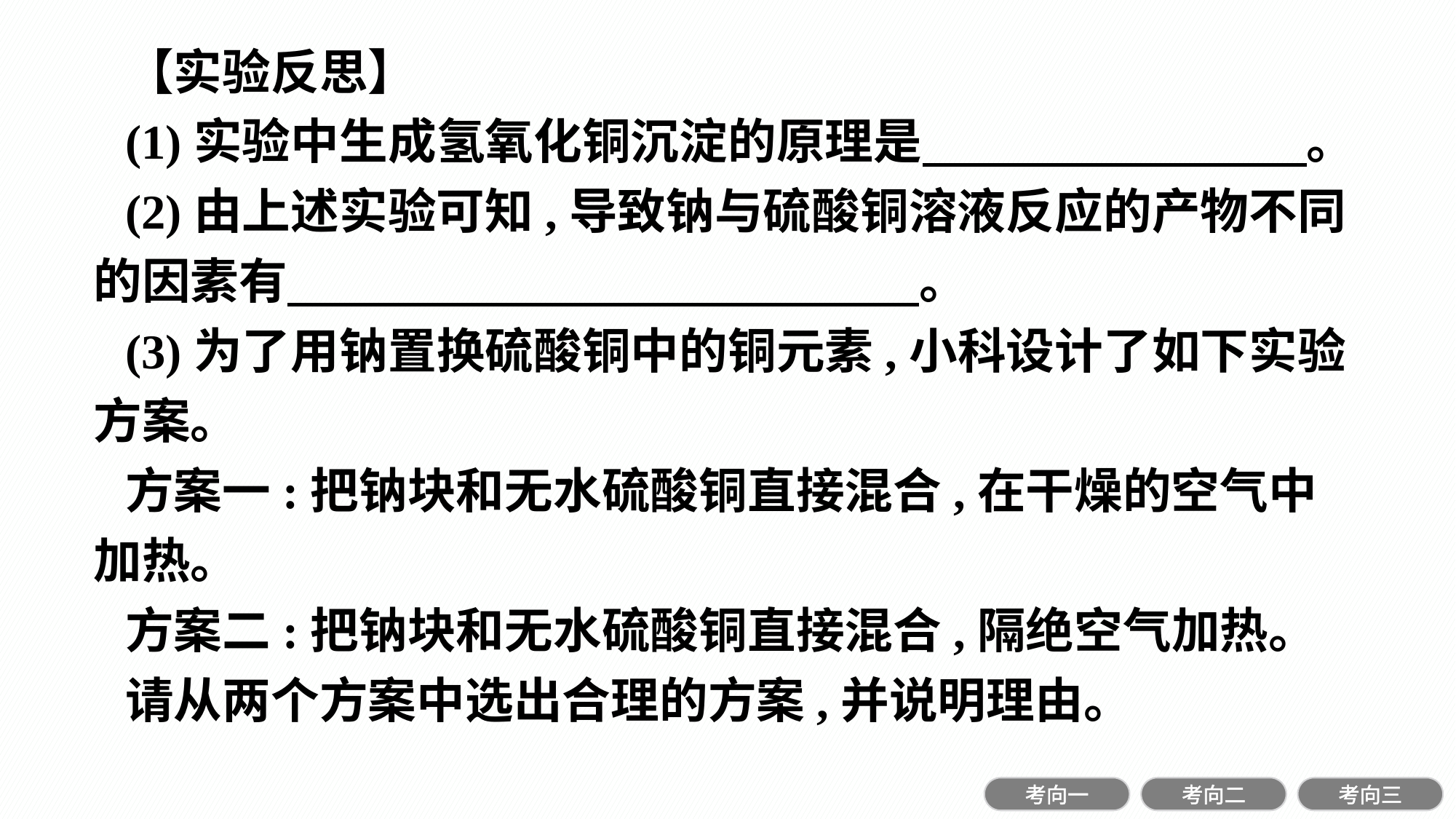

【实验反思】
(1)实验中生成氢氧化铜沉淀的原理是　　　　　　　    。
(2)由上述实验可知,导致钠与硫酸铜溶液反应的产物不同的因素有　　　　　　　　　　　　　。
(3)为了用钠置换硫酸铜中的铜元素,小科设计了如下实验方案。
方案一:把钠块和无水硫酸铜直接混合,在干燥的空气中加热。
方案二:把钠块和无水硫酸铜直接混合,隔绝空气加热。
请从两个方案中选出合理的方案,并说明理由。